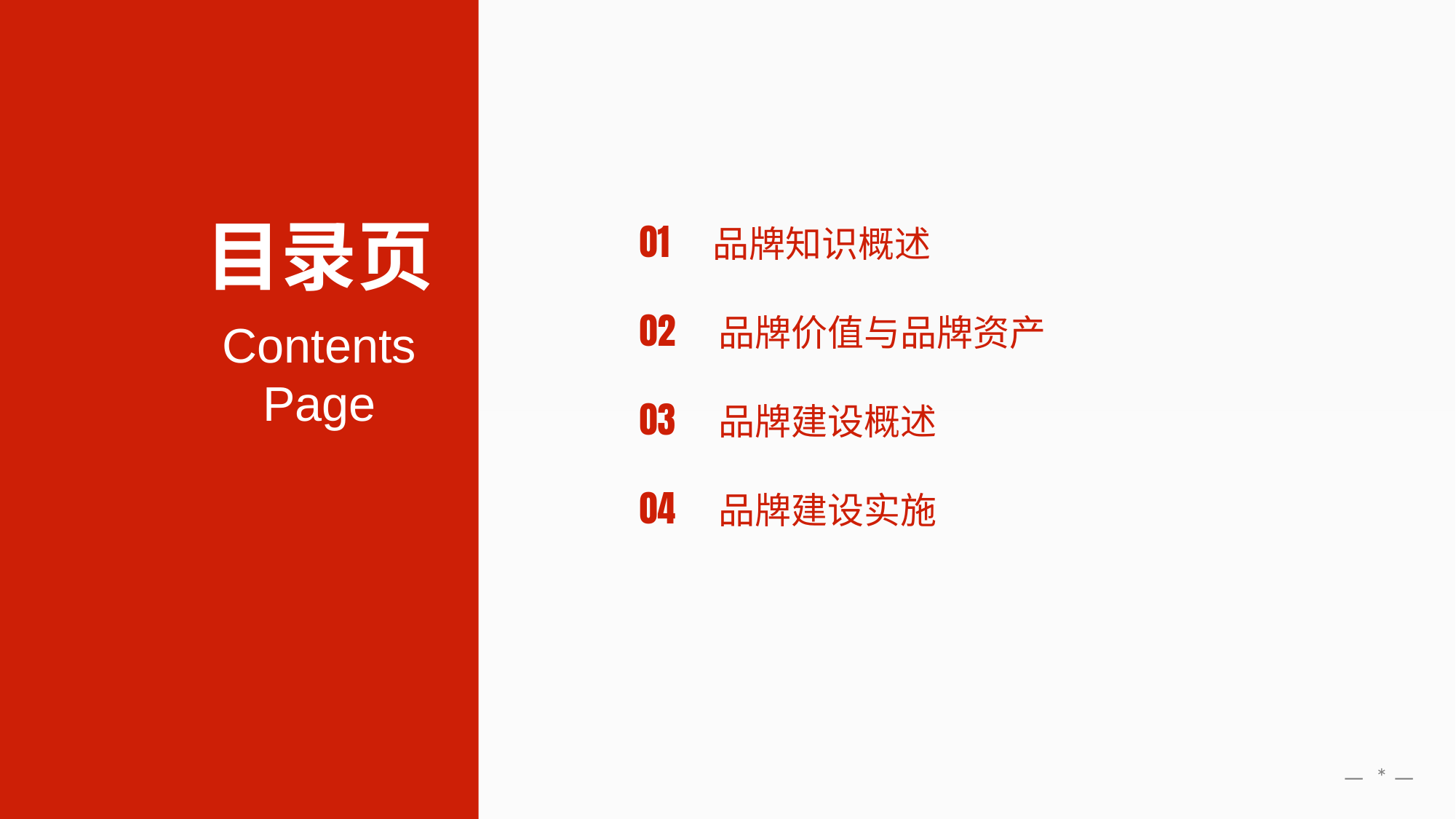

目录页
01    品牌知识概述
Contents Page
02    品牌价值与品牌资产
03    品牌建设概述
04    品牌建设实施
—  * —